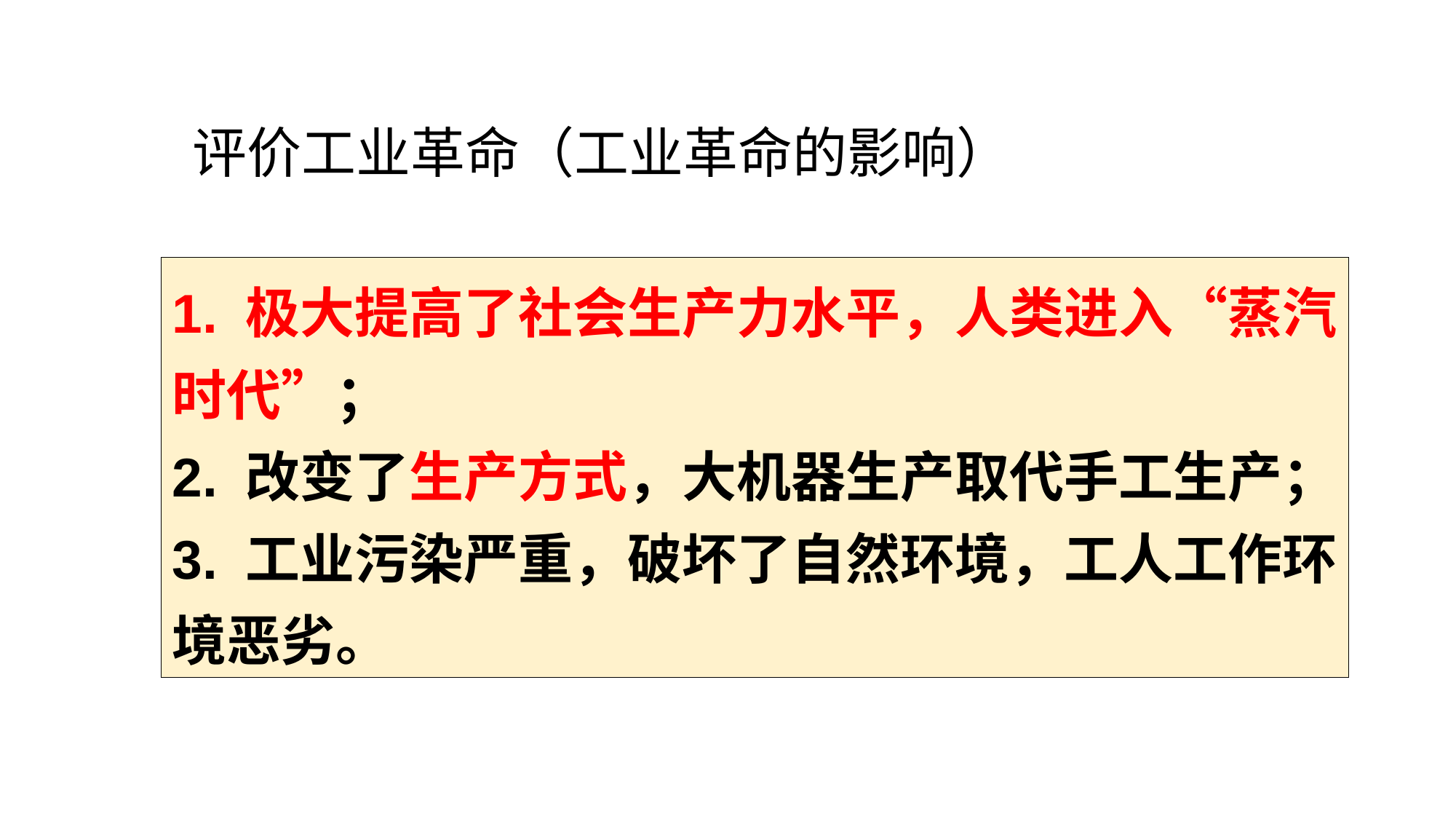

评价工业革命（工业革命的影响）
1. 极大提高了社会生产力水平，人类进入“蒸汽时代”；
2. 改变了生产方式，大机器生产取代手工生产；
3. 工业污染严重，破坏了自然环境，工人工作环境恶劣。